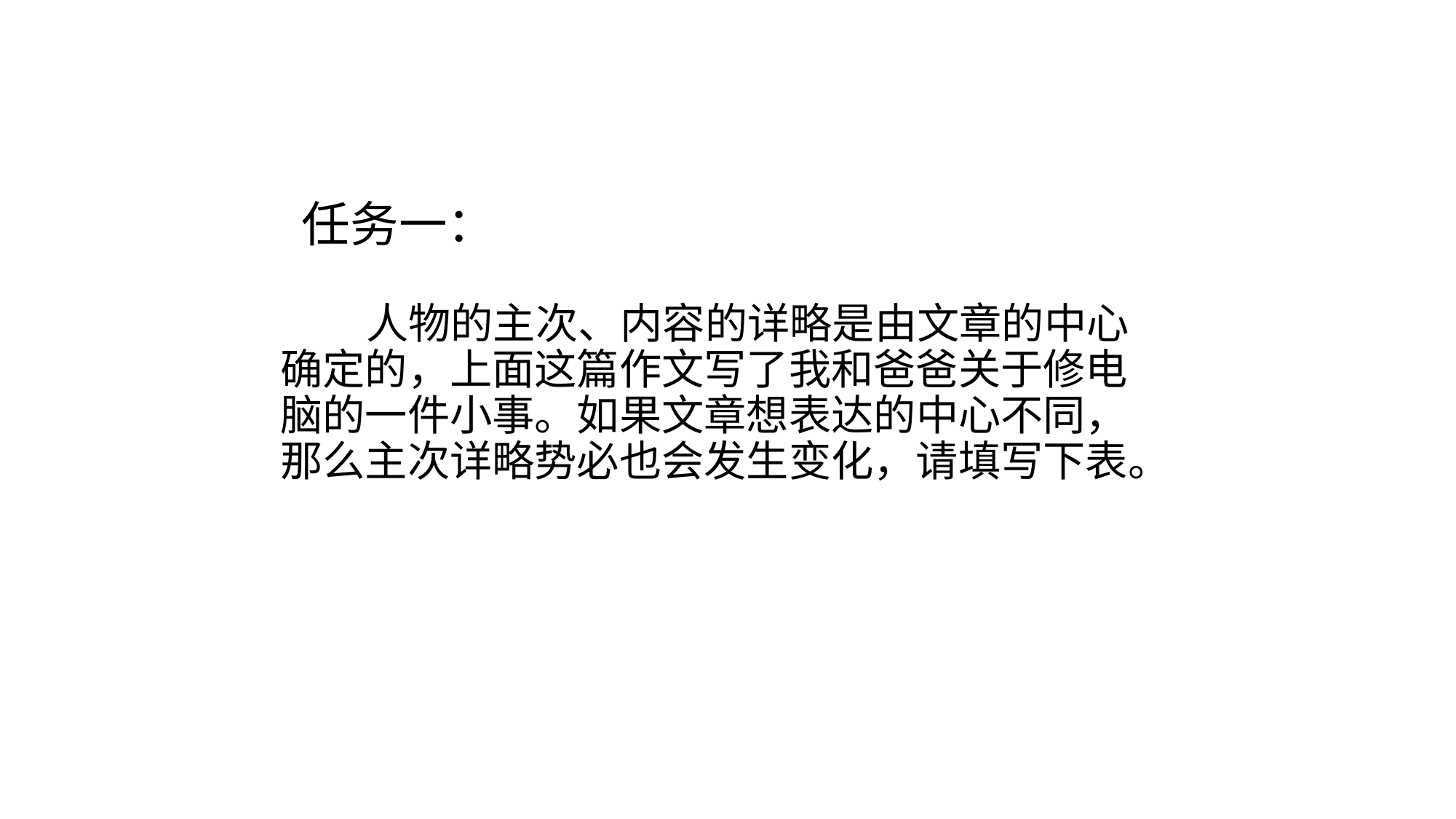

# 任务一：
        人物的主次、内容的详略是由文章的中心确定的，上面这篇作文写了我和爸爸关于修电脑的一件小事。如果文章想表达的中心不同，那么主次详略势必也会发生变化，请填写下表。